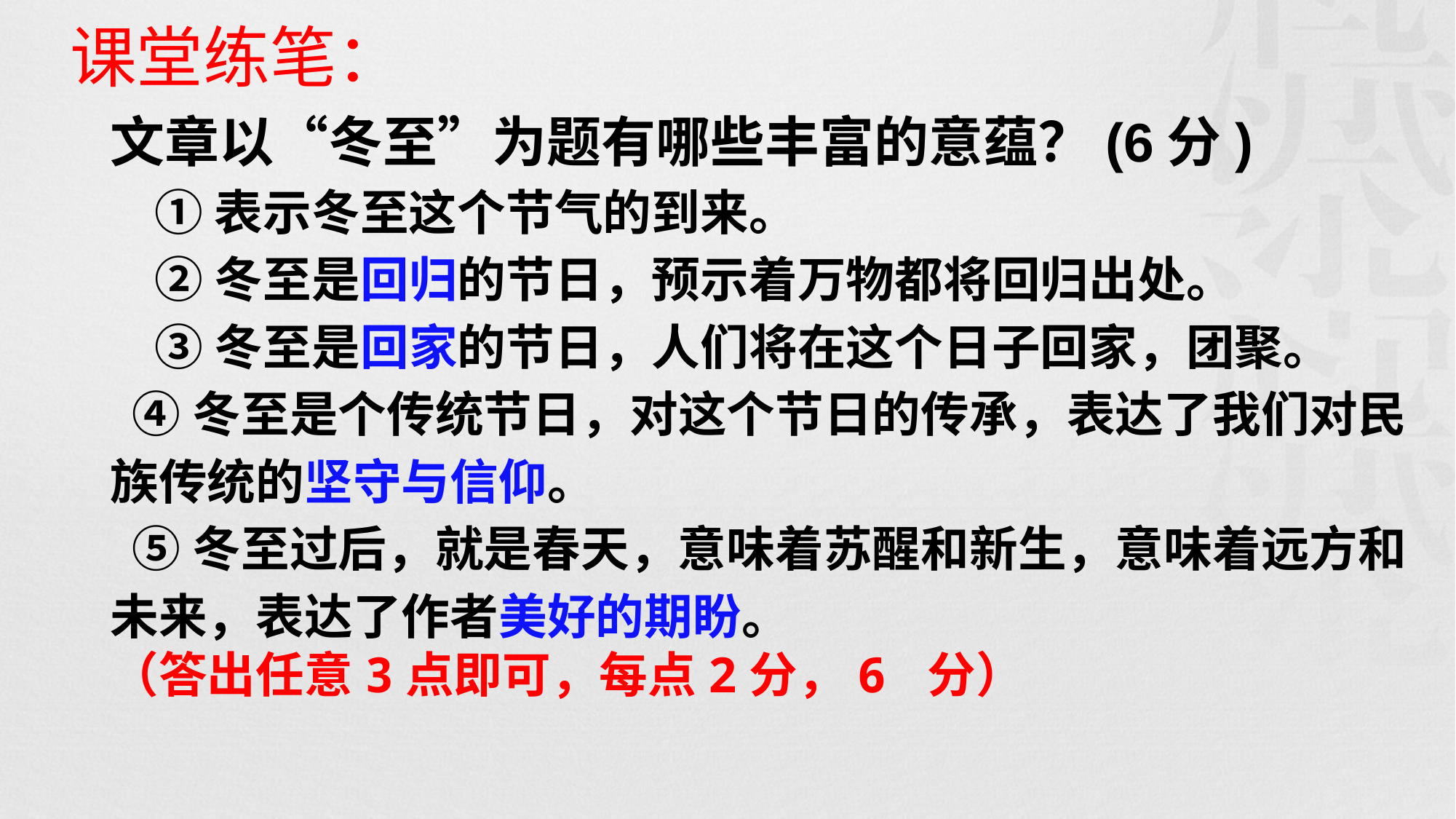

课堂练笔：
文章以“冬至”为题有哪些丰富的意蕴？(6分)
    ①表示冬至这个节气的到来。
    ②冬至是回归的节日，预示着万物都将回归出处。
    ③冬至是回家的节日，人们将在这个日子回家，团聚。
  ④冬至是个传统节日，对这个节日的传承，表达了我们对民族传统的坚守与信仰。
  ⑤冬至过后，就是春天，意味着苏醒和新生，意味着远方和未来，表达了作者美好的期盼。
（答出任意3点即可，每点2分，6 分）